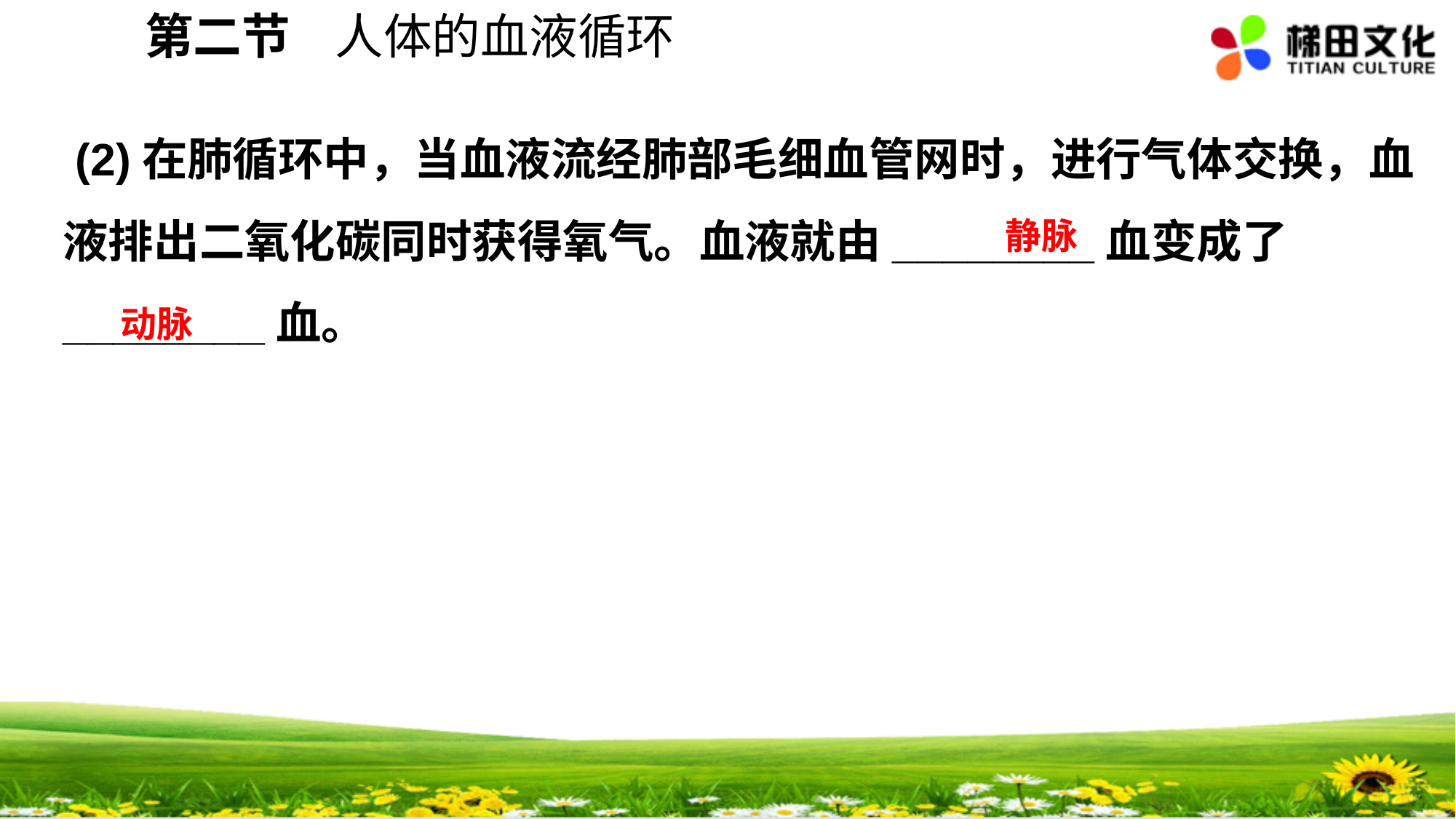

第二节    人体的血液循环
 (2)在肺循环中，当血液流经肺部毛细血管网时，进行气体交换，血液排出二氧化碳同时获得氧气。血液就由________血变成了________血。
静脉
动脉